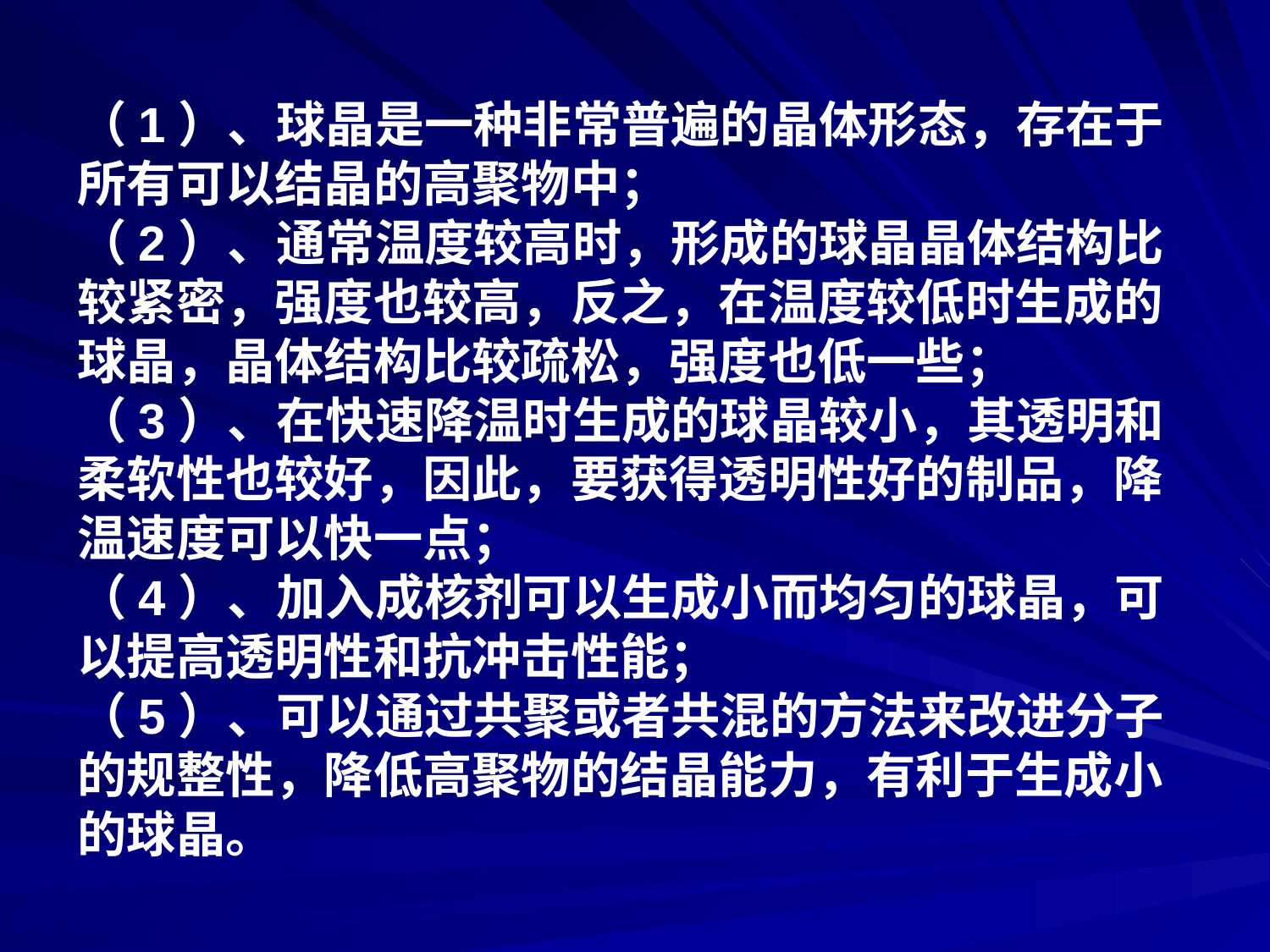

（1）、球晶是一种非常普遍的晶体形态，存在于所有可以结晶的高聚物中；
（2）、通常温度较高时，形成的球晶晶体结构比较紧密，强度也较高，反之，在温度较低时生成的球晶，晶体结构比较疏松，强度也低一些；
（3）、在快速降温时生成的球晶较小，其透明和柔软性也较好，因此，要获得透明性好的制品，降温速度可以快一点；
（4）、加入成核剂可以生成小而均匀的球晶，可以提高透明性和抗冲击性能；
（5）、可以通过共聚或者共混的方法来改进分子的规整性，降低高聚物的结晶能力，有利于生成小的球晶。